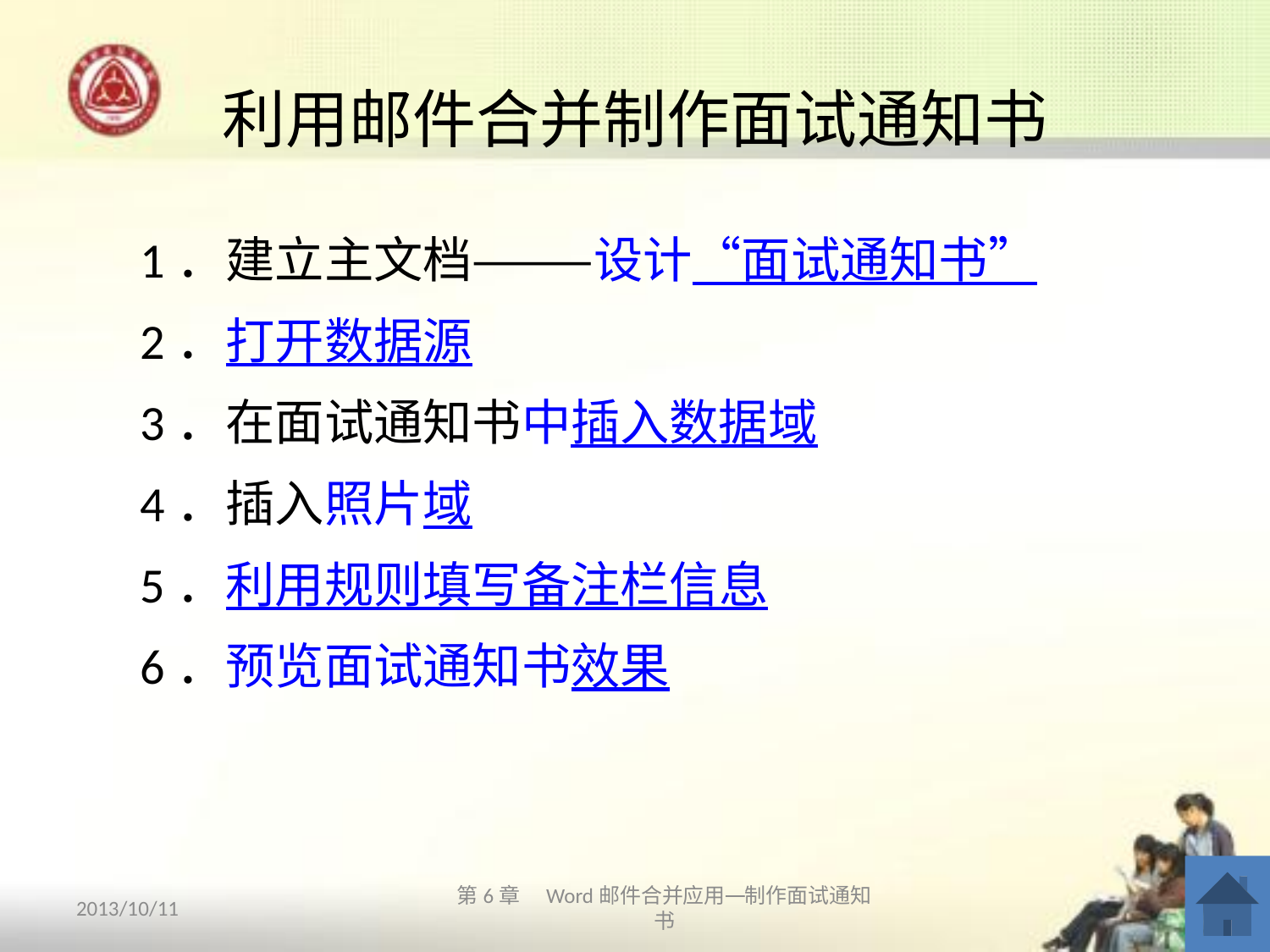

# 利用邮件合并制作面试通知书
1．建立主文档———设计“面试通知书”
2．打开数据源
3．在面试通知书中插入数据域
4．插入照片域
5．利用规则填写备注栏信息
6．预览面试通知书效果

2013/10/11
第6章　Word邮件合并应用—制作面试通知书
5